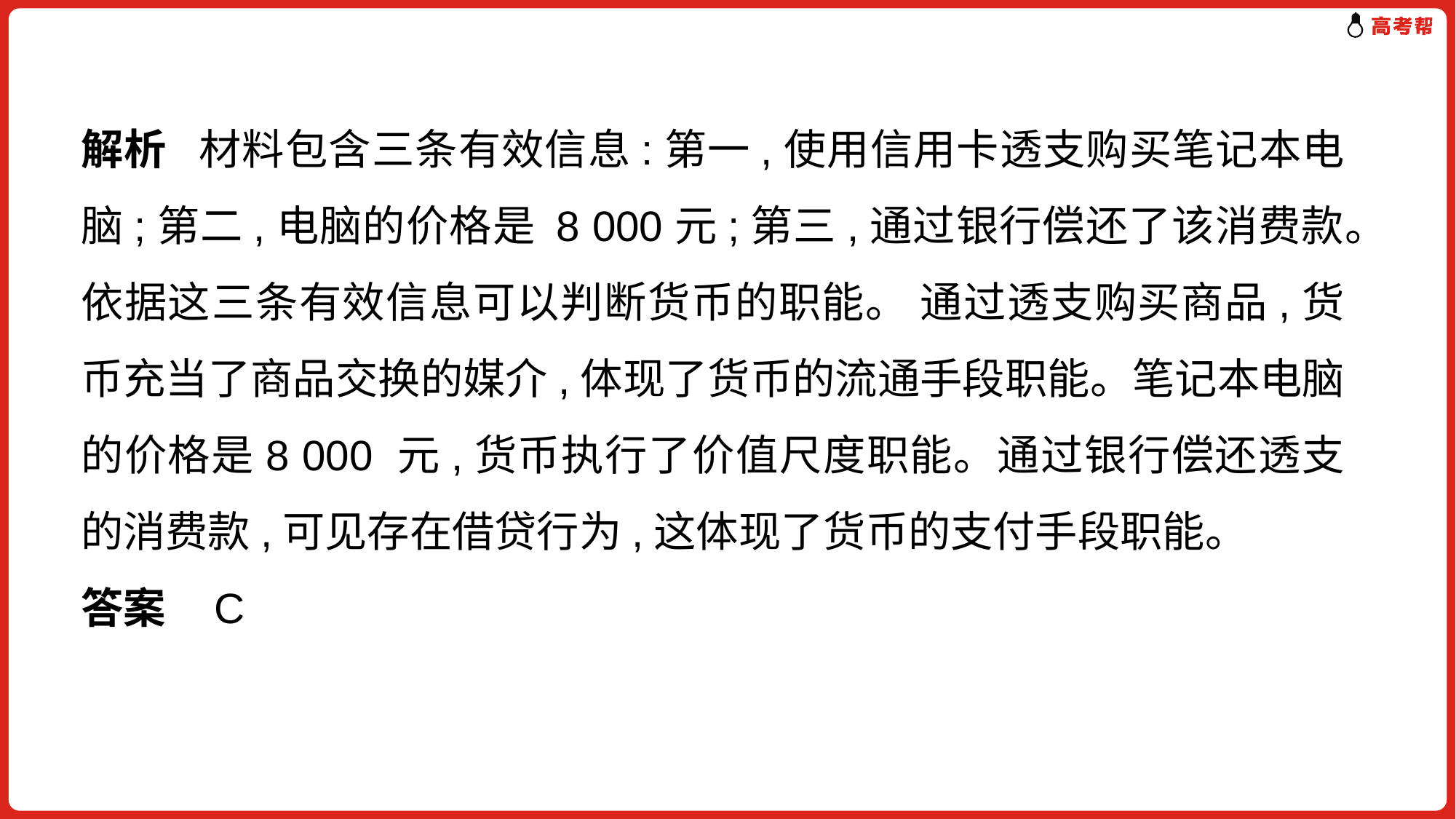

解析   材料包含三条有效信息:第一,使用信用卡透支购买笔记本电脑;第二,电脑的价格是 8 000元;第三,通过银行偿还了该消费款。依据这三条有效信息可以判断货币的职能。 通过透支购买商品,货币充当了商品交换的媒介,体现了货币的流通手段职能。笔记本电脑的价格是8 000 元,货币执行了价值尺度职能。通过银行偿还透支的消费款,可见存在借贷行为,这体现了货币的支付手段职能。
答案    C